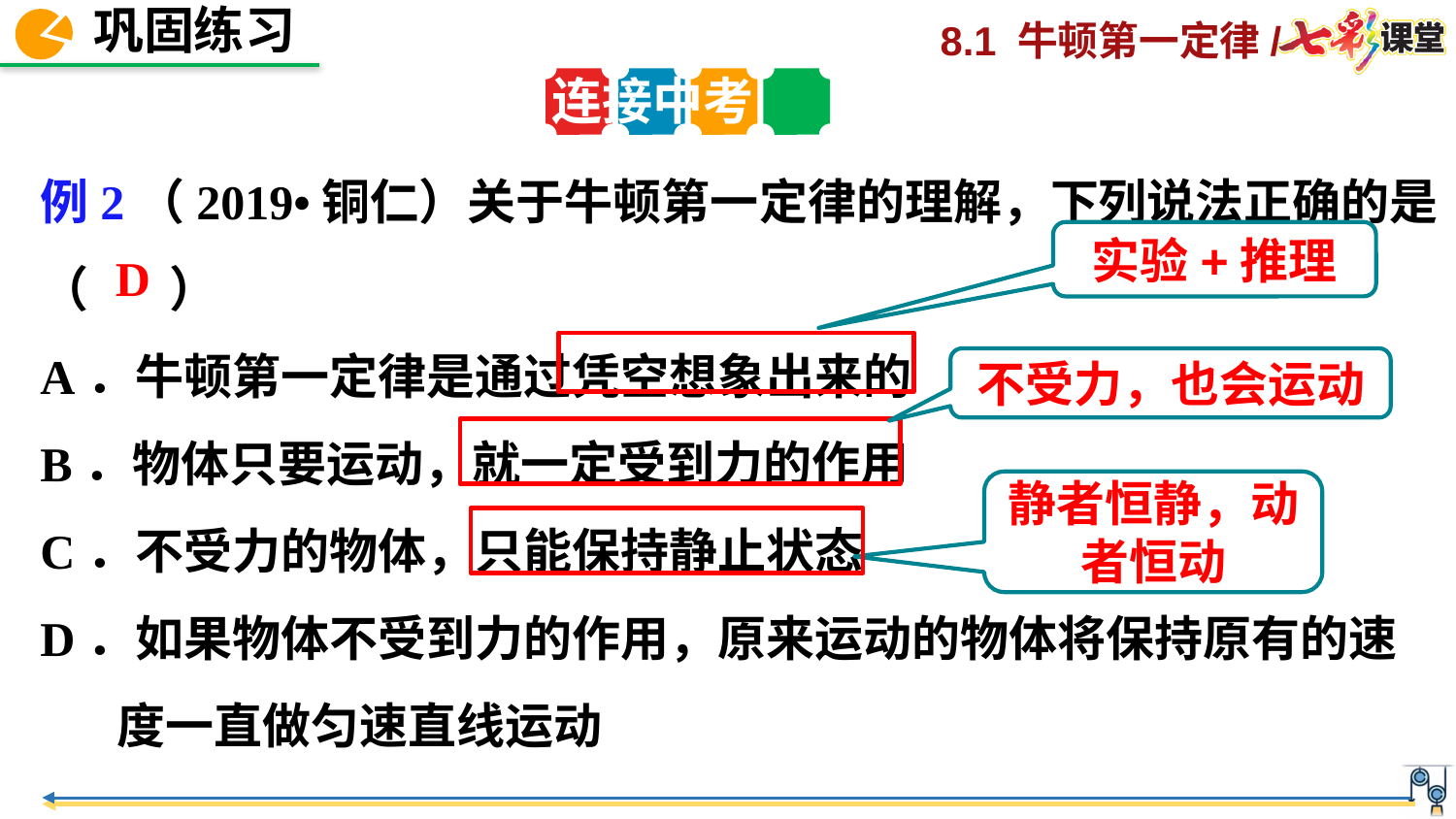

连接中考

例2（2019•铜仁）关于牛顿第一定律的理解，下列说法正确的是（　   ）
A．牛顿第一定律是通过凭空想象出来的
B．物体只要运动，就一定受到力的作用
C．不受力的物体，只能保持静止状态
D．如果物体不受到力的作用，原来运动的物体将保持原有的速
      度一直做匀速直线运动
实验+推理
D

不受力，也会运动

静者恒静，动者恒动